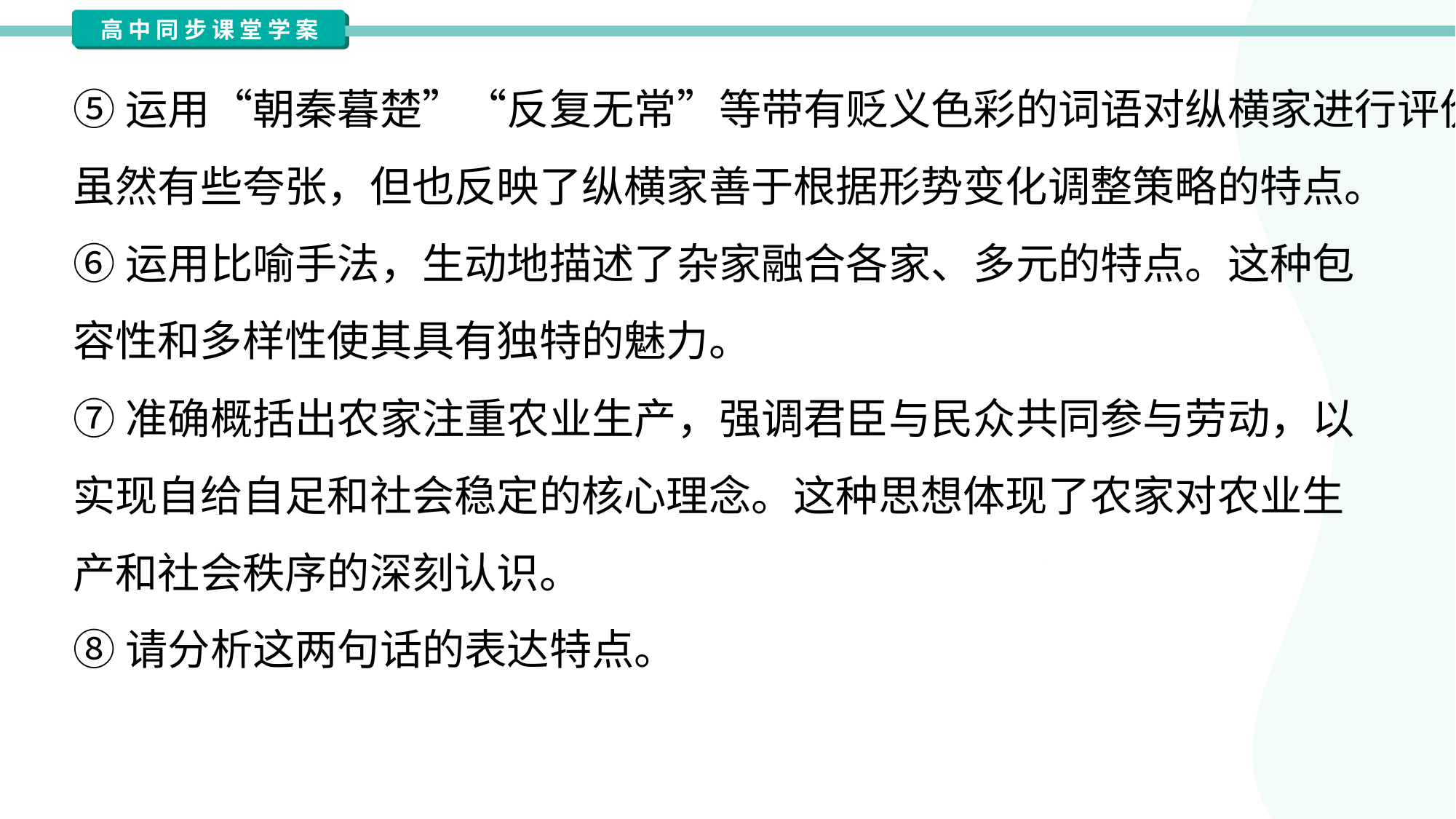

⑤运用“朝秦暮楚”“反复无常”等带有贬义色彩的词语对纵横家进行评价。
虽然有些夸张，但也反映了纵横家善于根据形势变化调整策略的特点。
⑥运用比喻手法，生动地描述了杂家融合各家、多元的特点。这种包
容性和多样性使其具有独特的魅力。
⑦准确概括出农家注重农业生产，强调君臣与民众共同参与劳动，以
实现自给自足和社会稳定的核心理念。这种思想体现了农家对农业生
产和社会秩序的深刻认识。
⑧请分析这两句话的表达特点。